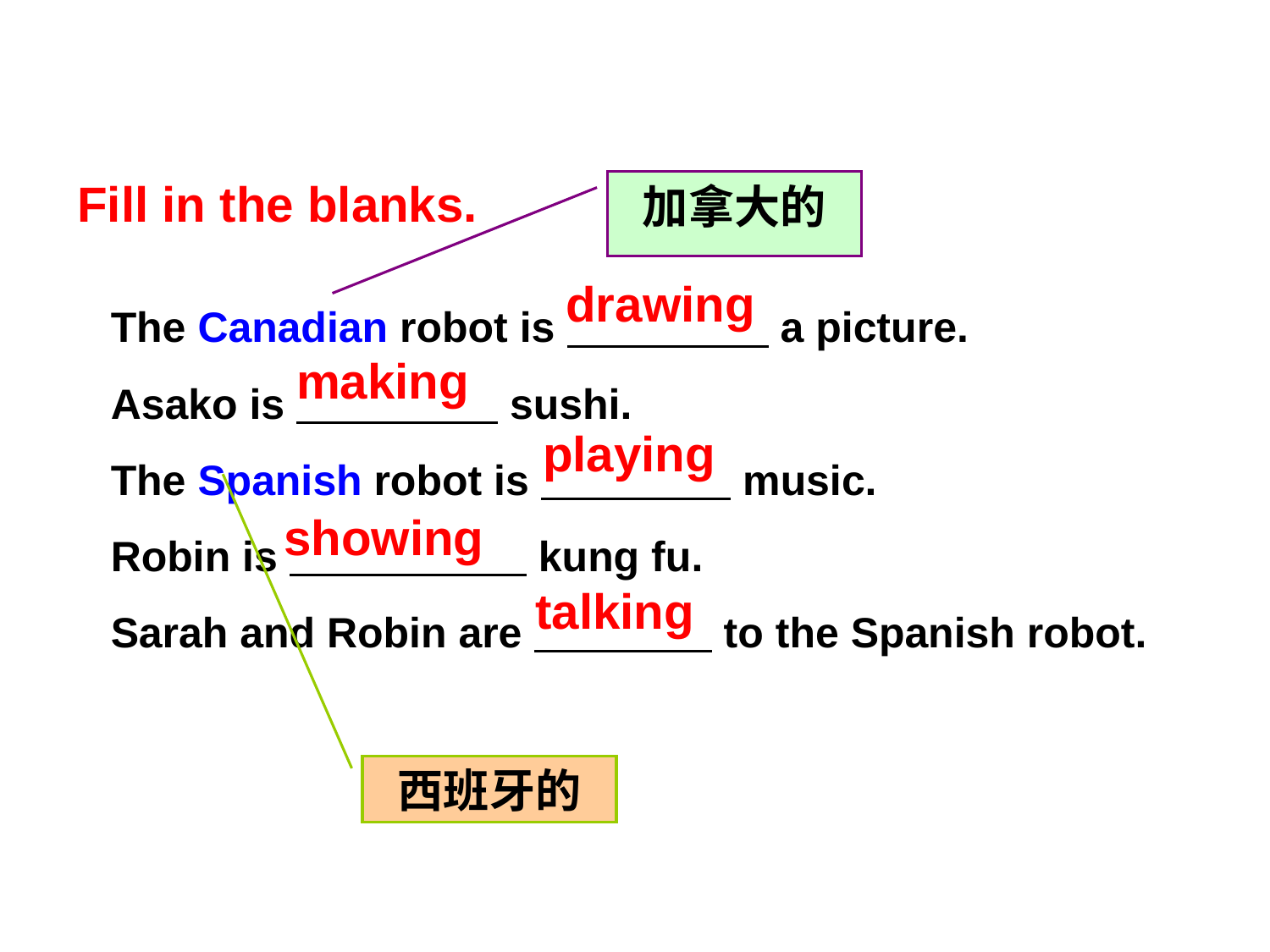

Fill in the blanks.
加拿大的
drawing
The Canadian robot is                   a picture.
Asako is                   sushi.
The Spanish robot is                  music.
Robin is                      kung fu.
Sarah and Robin are                 to the Spanish robot.
making
playing
showing
talking
西班牙的